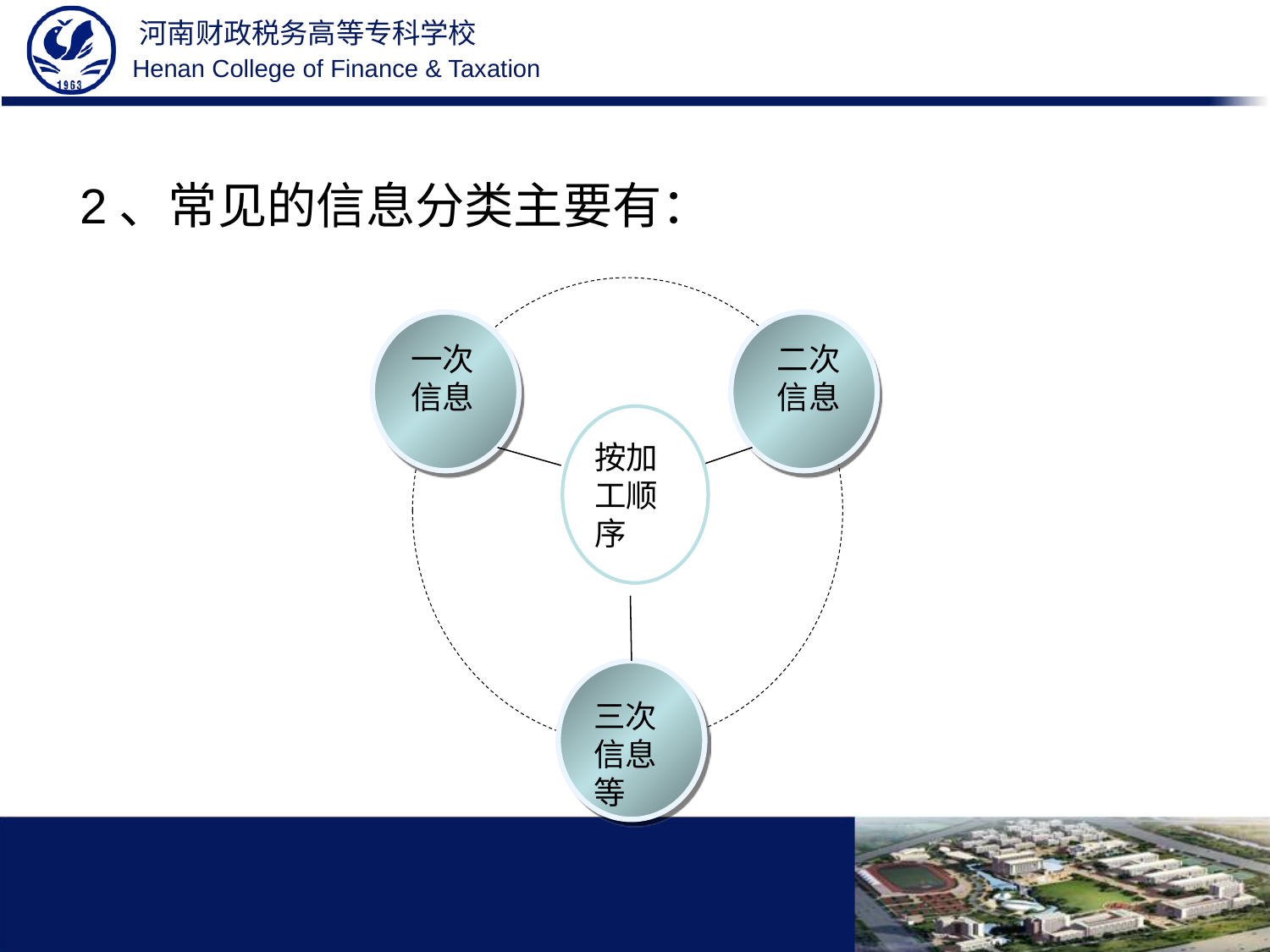

2、常见的信息分类主要有：

一次信息
二次信息
Title in here
按加工顺序

三次信息等